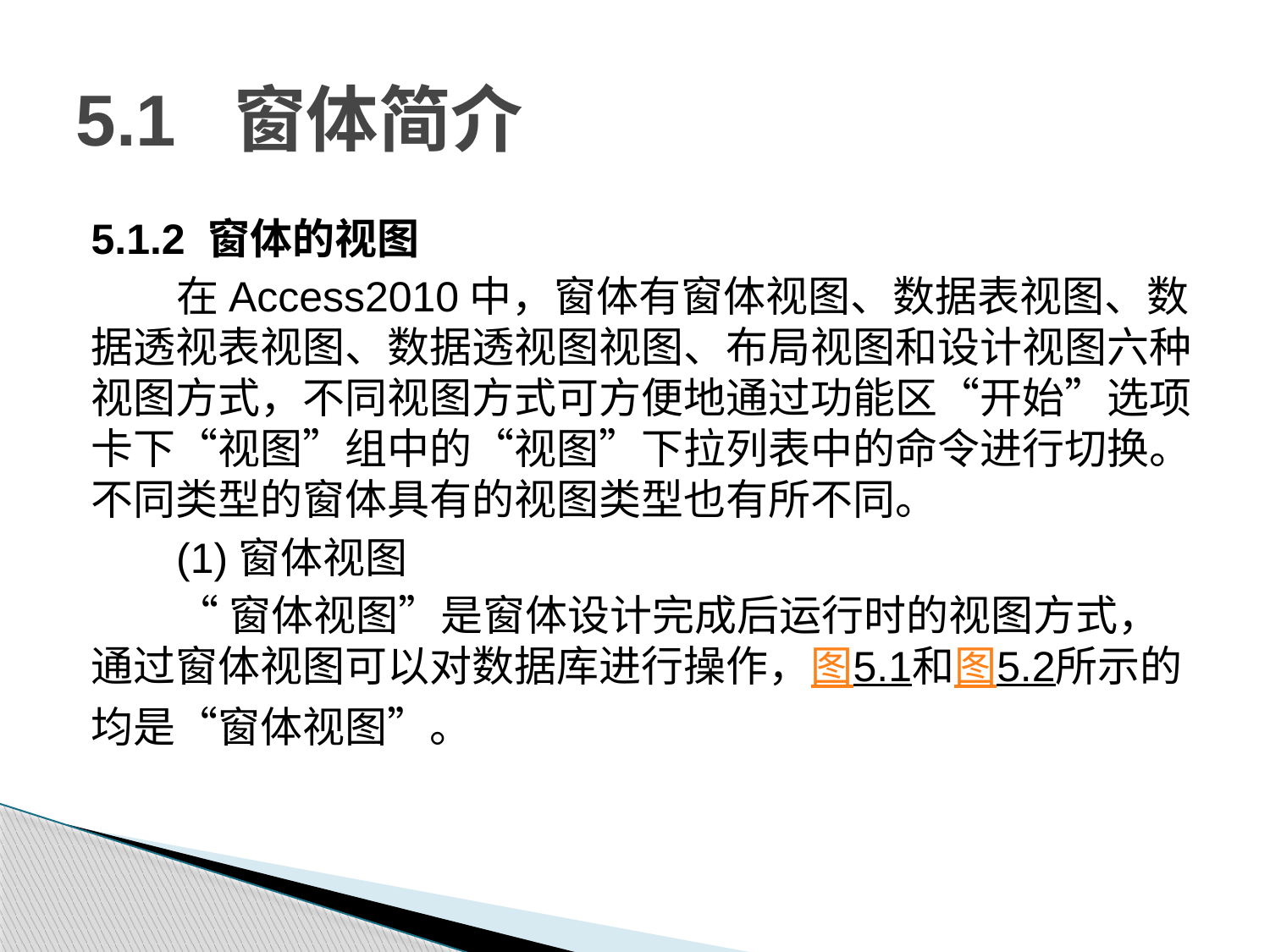

# 5.1  窗体简介
5.1.2 窗体的视图
在Access2010中，窗体有窗体视图、数据表视图、数据透视表视图、数据透视图视图、布局视图和设计视图六种视图方式，不同视图方式可方便地通过功能区“开始”选项卡下“视图”组中的“视图”下拉列表中的命令进行切换。不同类型的窗体具有的视图类型也有所不同。
(1)窗体视图
“窗体视图”是窗体设计完成后运行时的视图方式，通过窗体视图可以对数据库进行操作，图5.1和图5.2所示的均是“窗体视图”。